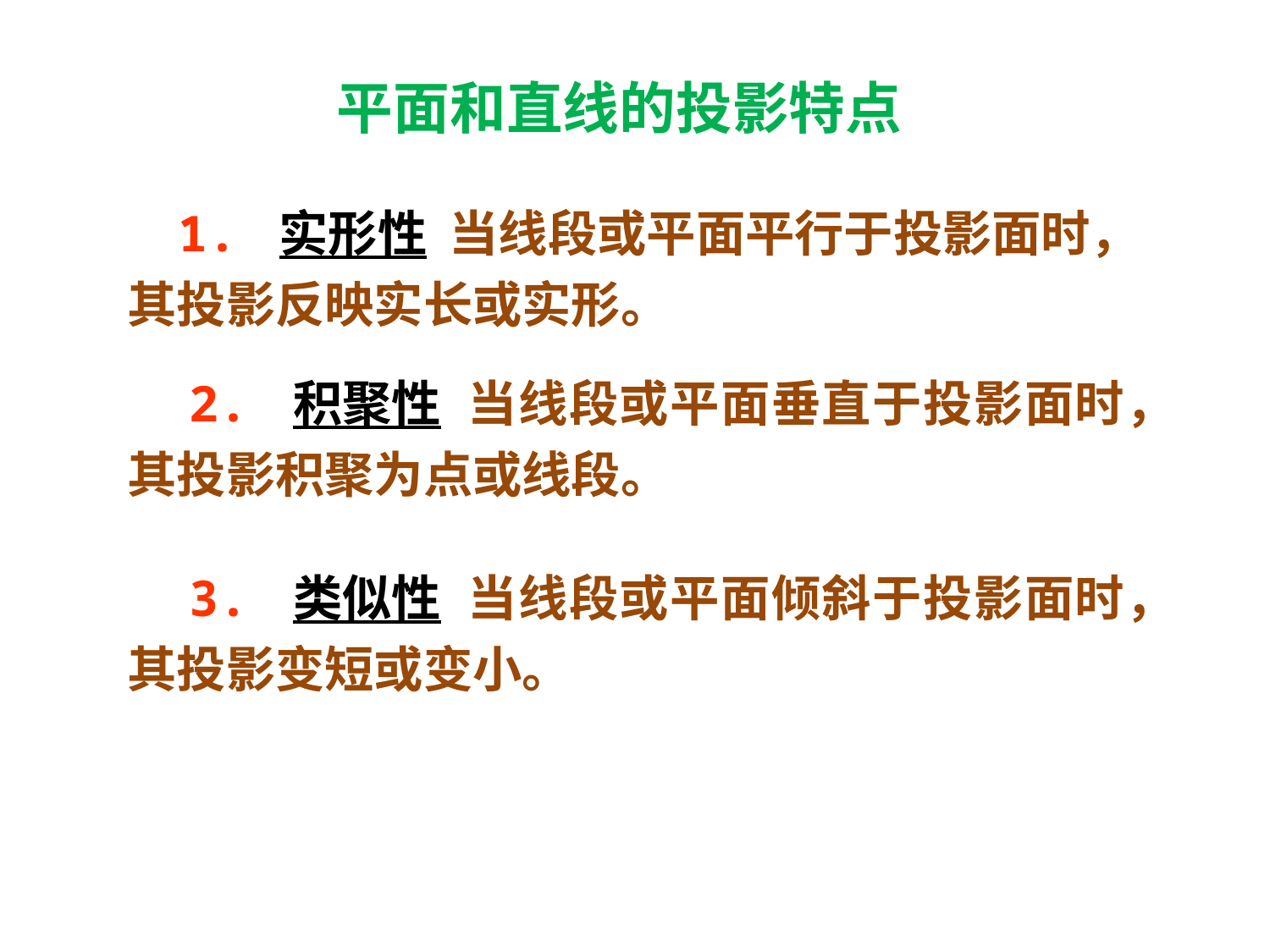

平面和直线的投影特点
  1. 实形性  当线段或平面平行于投影面时，其投影反映实长或实形。
  2. 积聚性  当线段或平面垂直于投影面时，其投影积聚为点或线段。
  3. 类似性  当线段或平面倾斜于投影面时，其投影变短或变小。